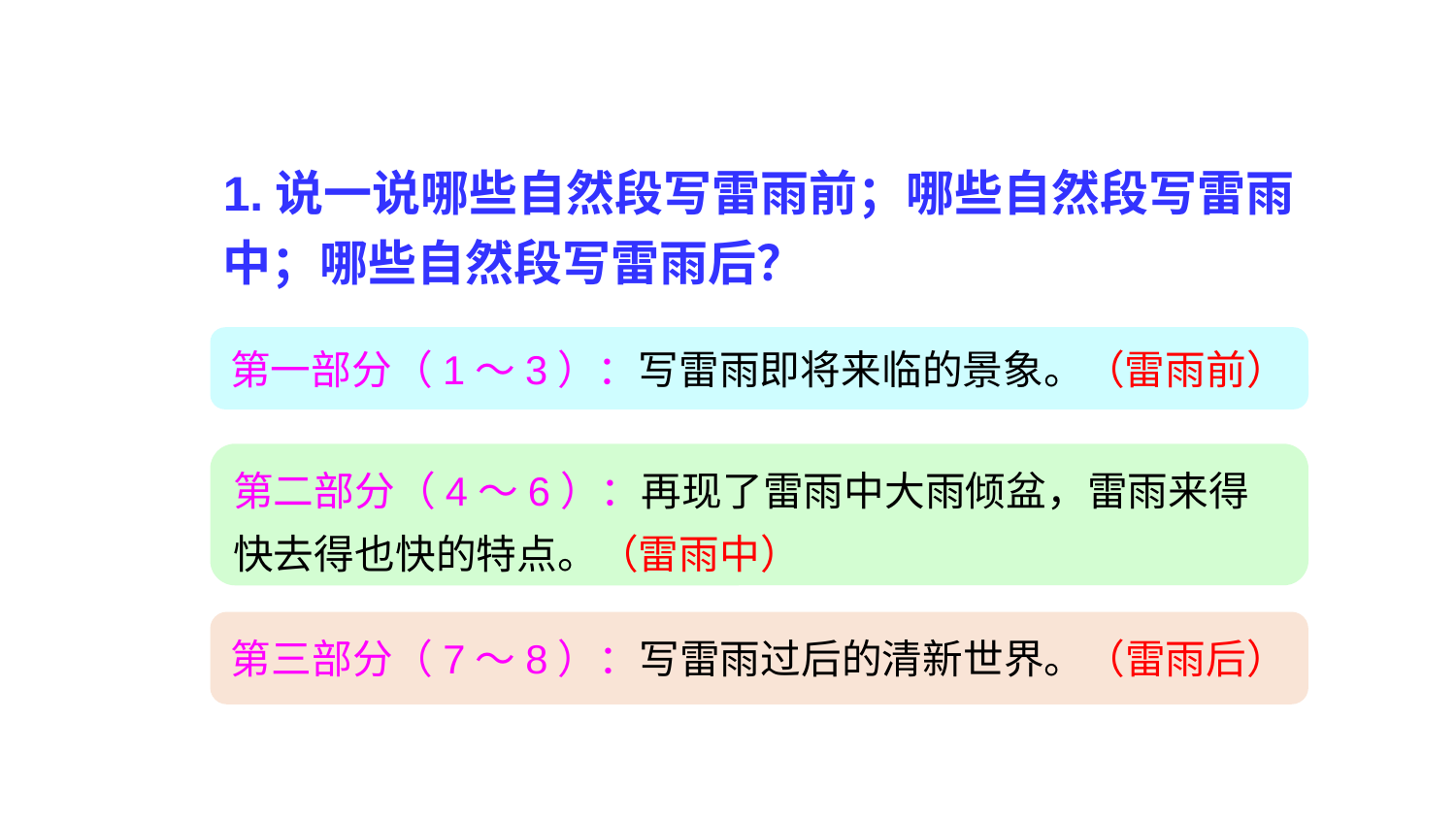

1.说一说哪些自然段写雷雨前；哪些自然段写雷雨中；哪些自然段写雷雨后？
第一部分（1～3）：写雷雨即将来临的景象。（雷雨前）
第二部分（4～6）：再现了雷雨中大雨倾盆，雷雨来得快去得也快的特点。（雷雨中）
第三部分（7～8）：写雷雨过后的清新世界。（雷雨后）